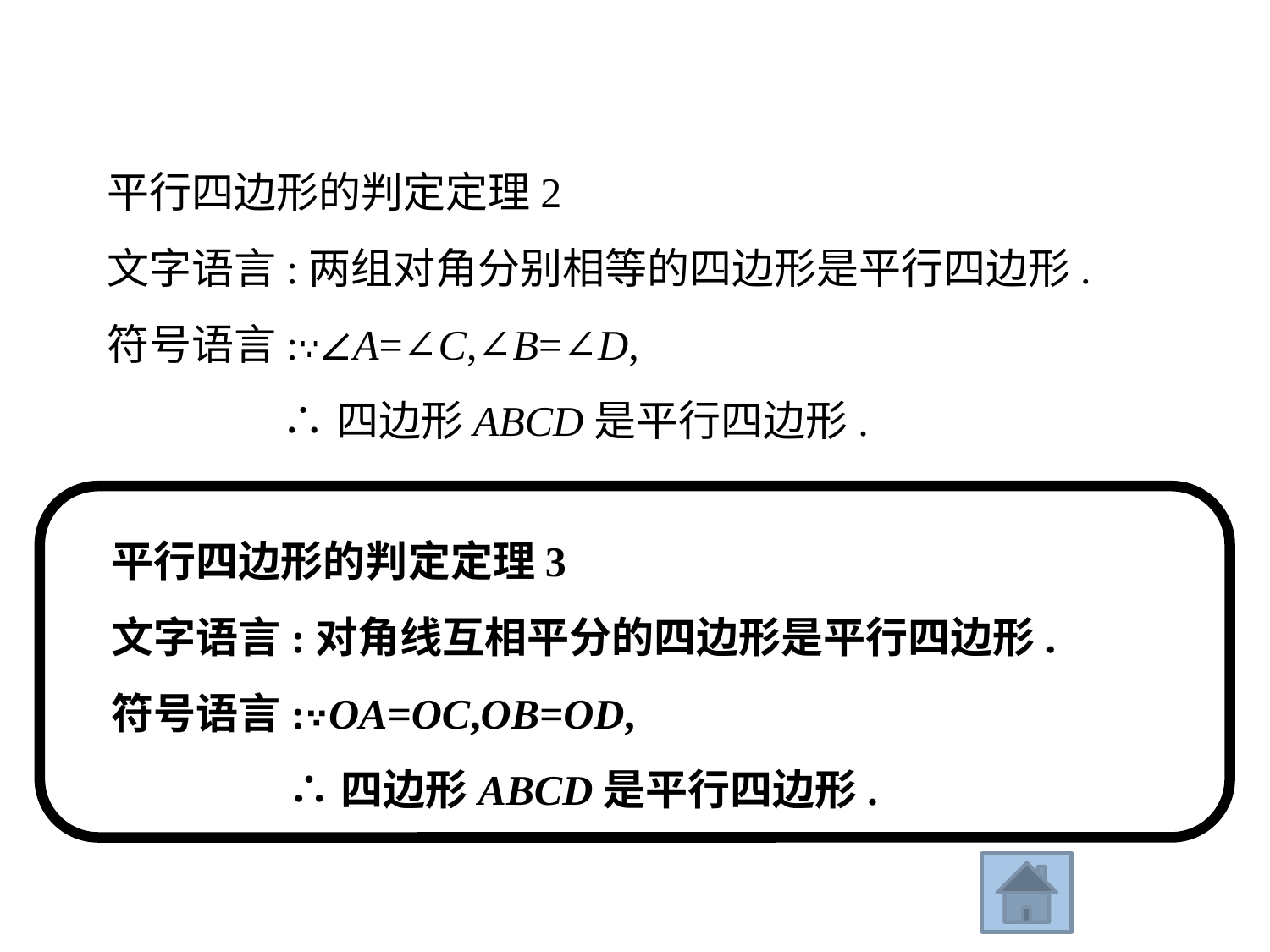

平行四边形的判定定理2
　文字语言:两组对角分别相等的四边形是平行四边形.
　符号语言:∵∠A=∠C,∠B=∠D,
                       ∴四边形ABCD是平行四边形.
　平行四边形的判定定理3
　文字语言:对角线互相平分的四边形是平行四边形.
　符号语言:∵OA=OC,OB=OD,
                       ∴四边形ABCD是平行四边形.